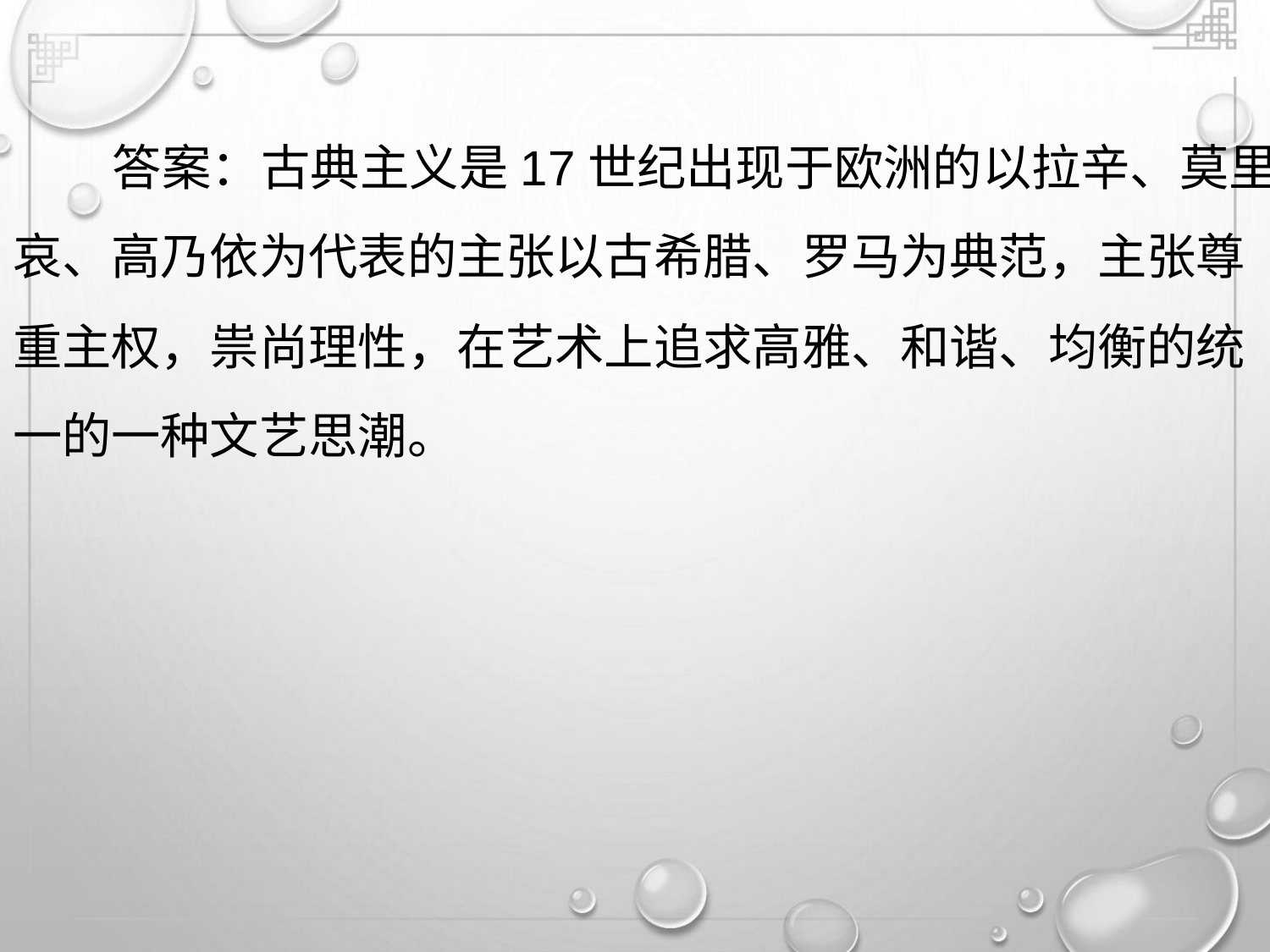

答案：古典主义是17世纪出现于欧洲的以拉辛、莫里
哀、高乃依为代表的主张以古希腊、罗马为典范，主张尊
重主权，祟尚理性，在艺术上追求高雅、和谐、均衡的统
一的一种文艺思潮。